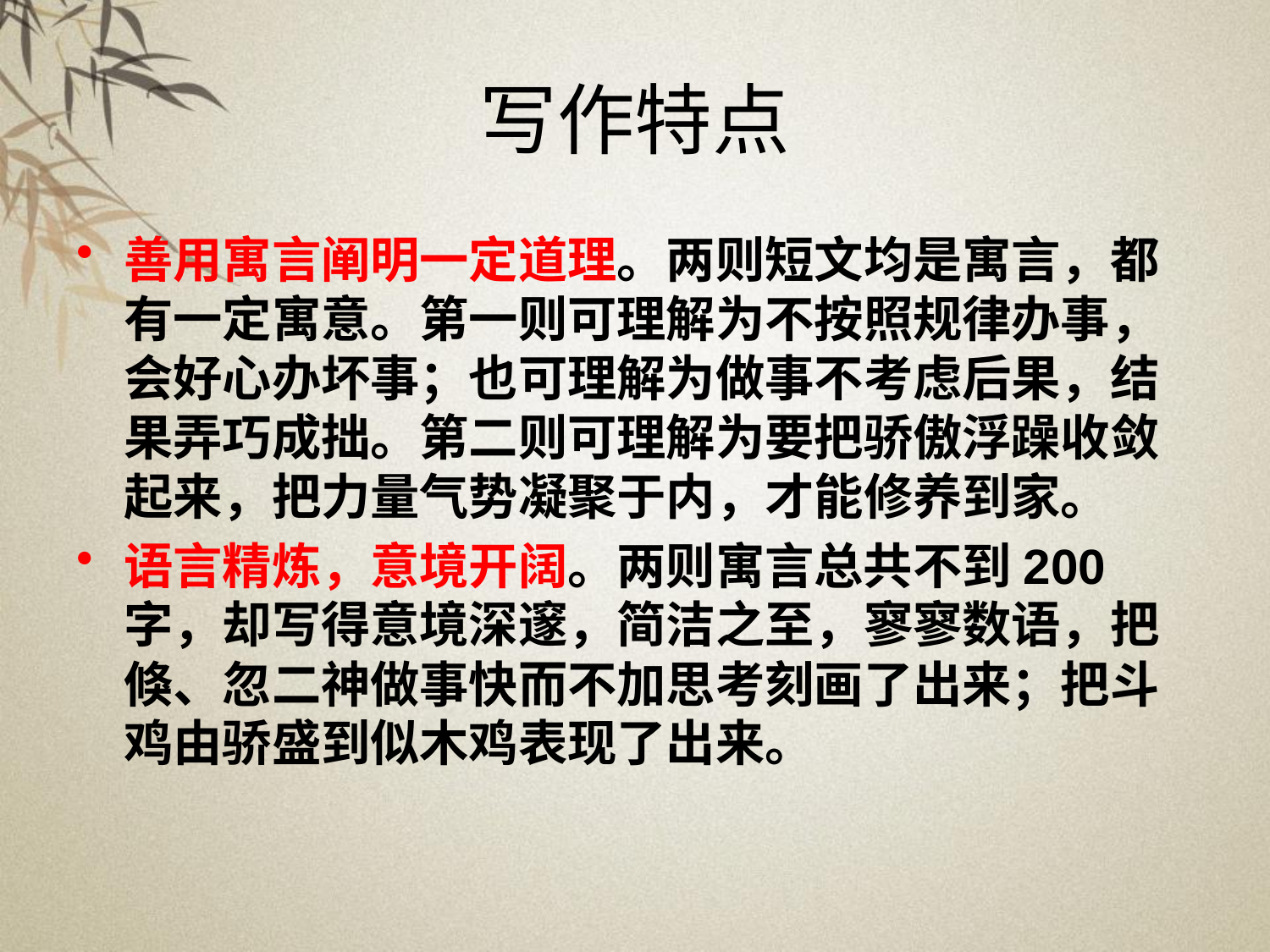

# 写作特点
善用寓言阐明一定道理。两则短文均是寓言，都有一定寓意。第一则可理解为不按照规律办事，会好心办坏事；也可理解为做事不考虑后果，结果弄巧成拙。第二则可理解为要把骄傲浮躁收敛起来，把力量气势凝聚于内，才能修养到家。
语言精炼，意境开阔。两则寓言总共不到200字，却写得意境深邃，简洁之至，寥寥数语，把倏、忽二神做事快而不加思考刻画了出来；把斗鸡由骄盛到似木鸡表现了出来。